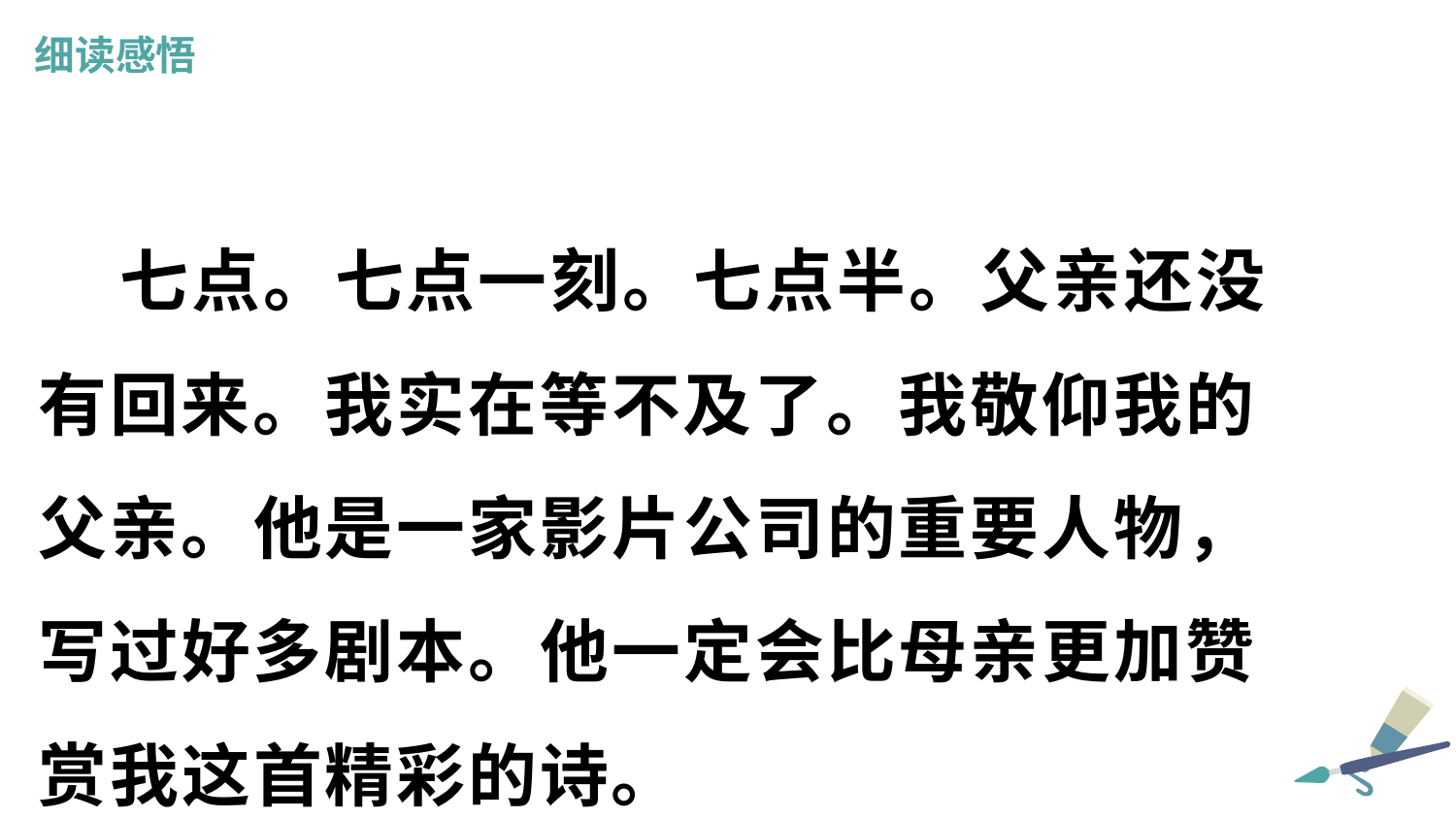

细读感悟
     七点。七点一刻。七点半。父亲还没有回来。我实在等不及了。我敬仰我的父亲。他是一家影片公司的重要人物，写过好多剧本。他一定会比母亲更加赞赏我这首精彩的诗。